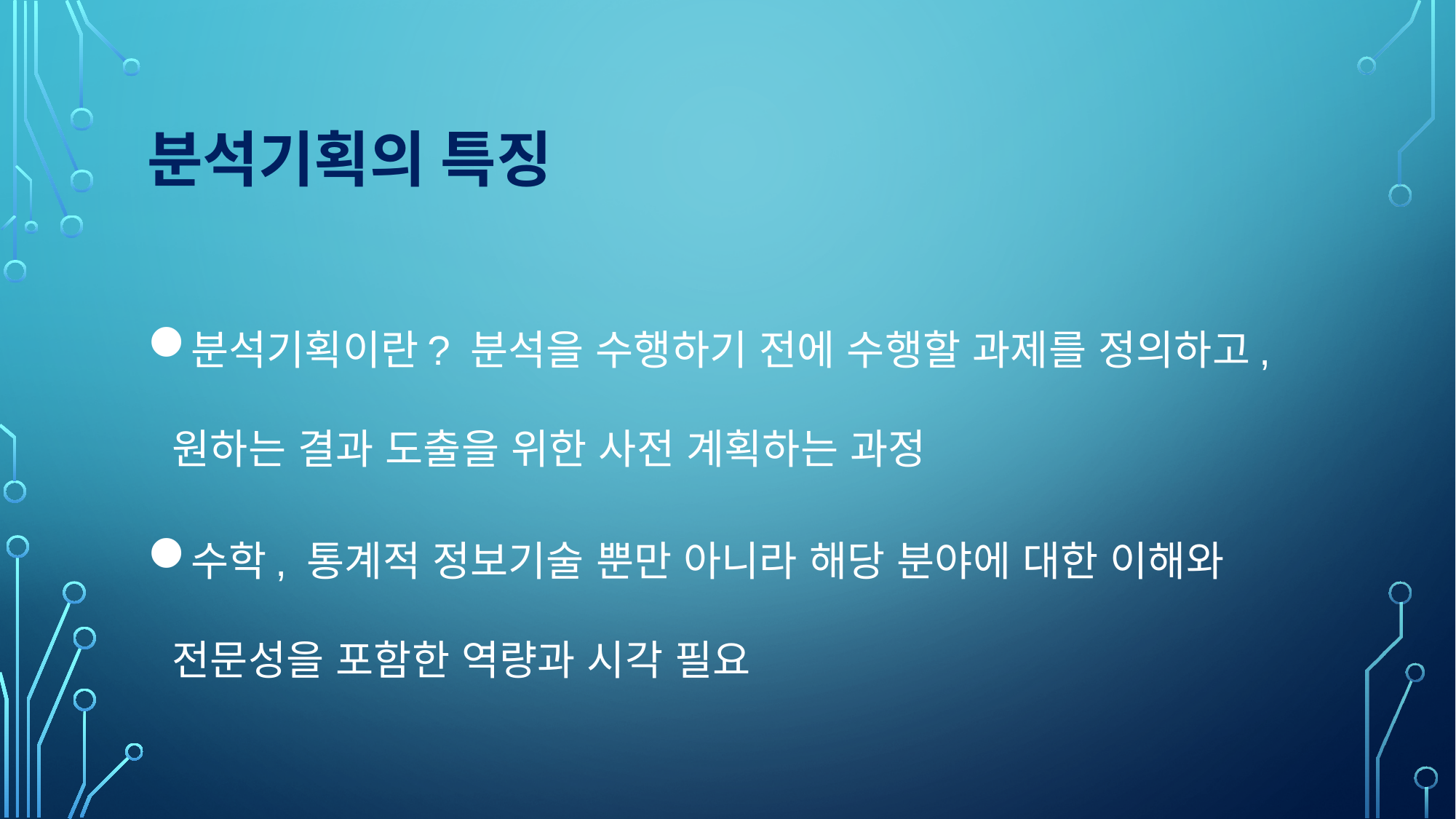

# 분석기획의 특징
분석기획이란? 분석을 수행하기 전에 수행할 과제를 정의하고, 원하는 결과 도출을 위한 사전 계획하는 과정
수학, 통계적 정보기술 뿐만 아니라 해당 분야에 대한 이해와 전문성을 포함한 역량과 시각 필요